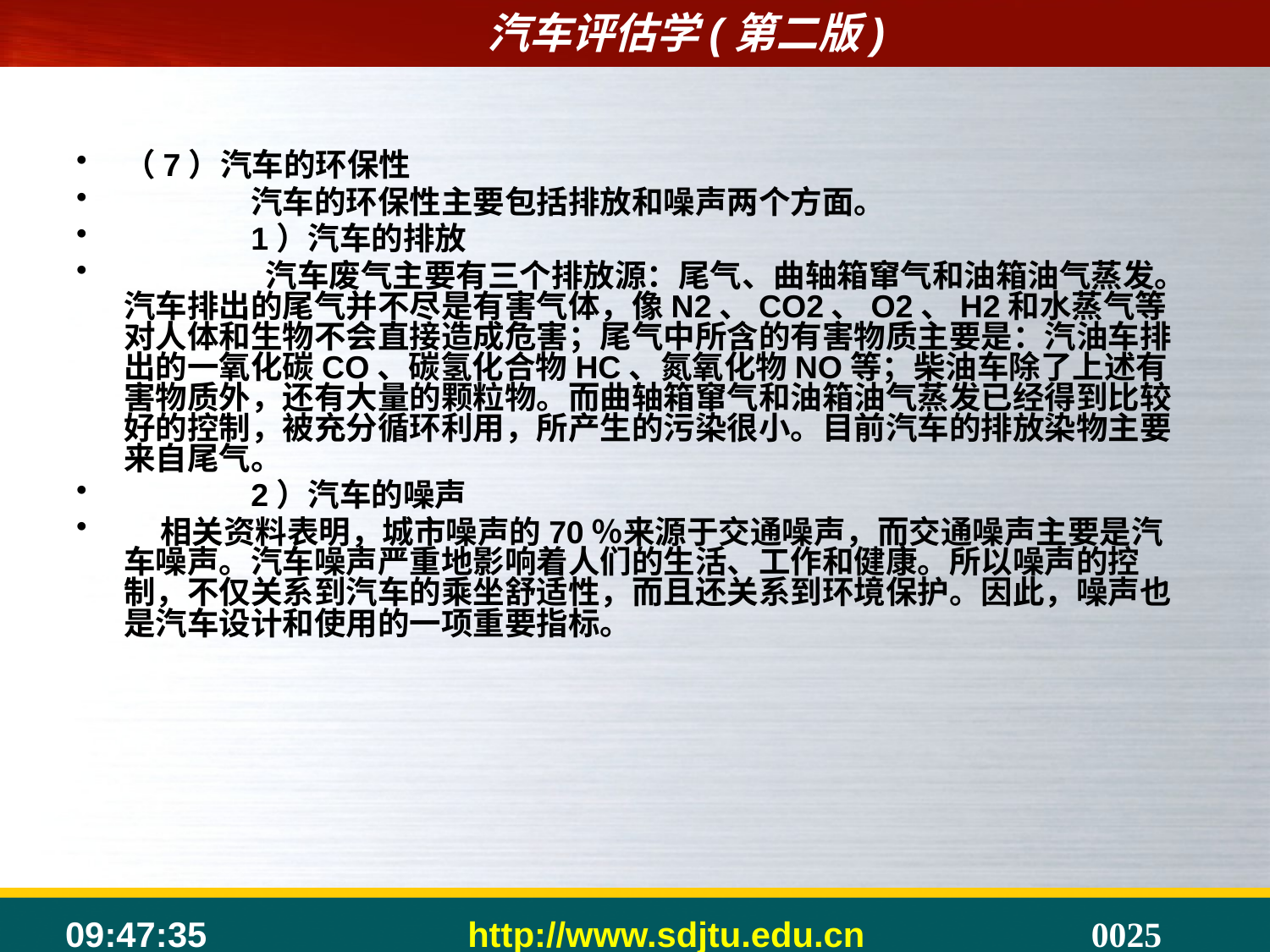

（7）汽车的环保性
	汽车的环保性主要包括排放和噪声两个方面。
	1）汽车的排放
	 汽车废气主要有三个排放源：尾气、曲轴箱窜气和油箱油气蒸发。汽车排出的尾气并不尽是有害气体，像N2、CO2、O2、H2和水蒸气等对人体和生物不会直接造成危害；尾气中所含的有害物质主要是：汽油车排出的一氧化碳CO、碳氢化合物HC、氮氧化物NO等；柴油车除了上述有害物质外，还有大量的颗粒物。而曲轴箱窜气和油箱油气蒸发已经得到比较好的控制，被充分循环利用，所产生的污染很小。目前汽车的排放染物主要来自尾气。
	2）汽车的噪声
    相关资料表明，城市噪声的70％来源于交通噪声，而交通噪声主要是汽车噪声。汽车噪声严重地影响着人们的生活、工作和健康。所以噪声的控制，不仅关系到汽车的乘坐舒适性，而且还关系到环境保护。因此，噪声也是汽车设计和使用的一项重要指标。